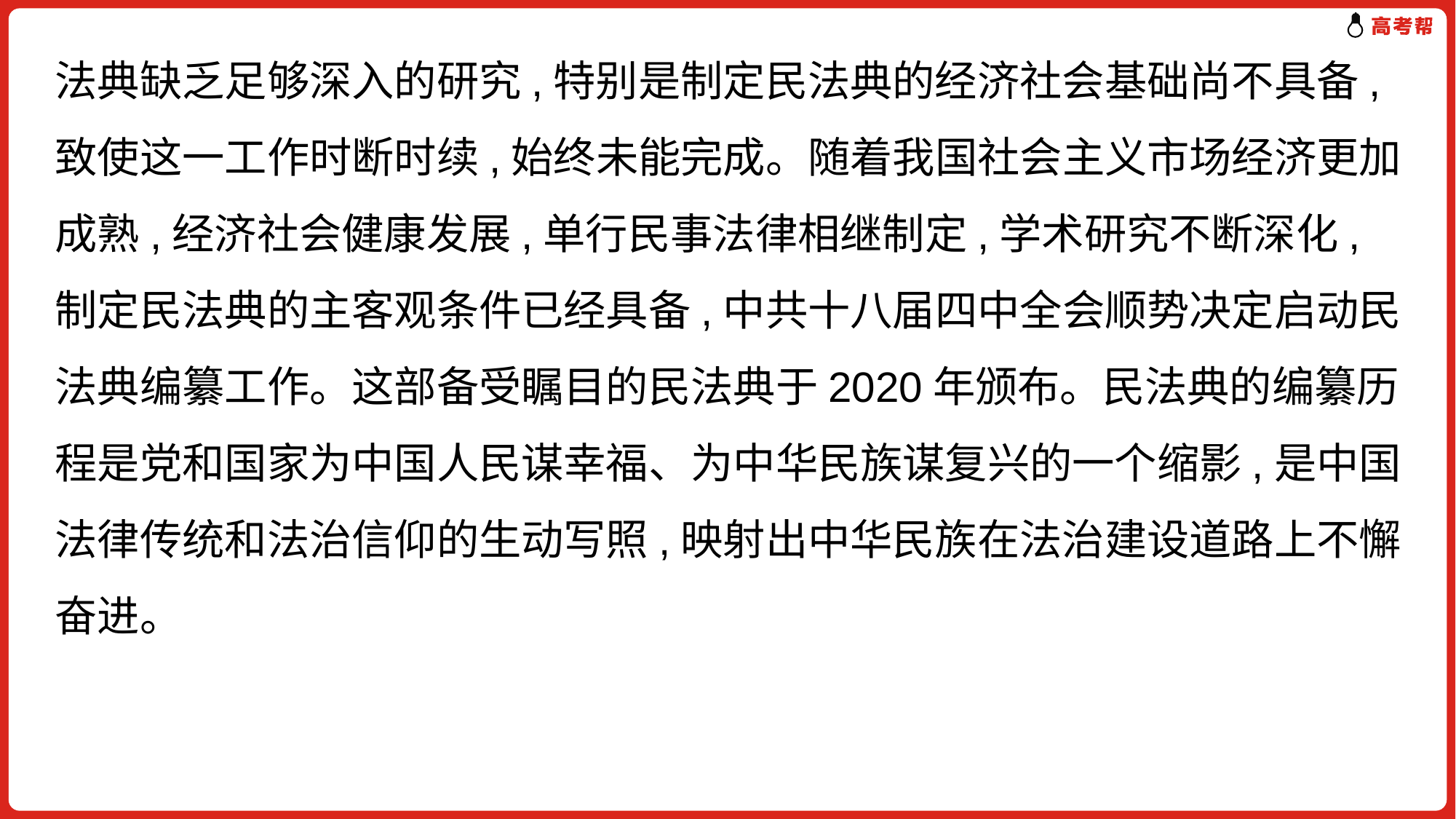

法典缺乏足够深入的研究,特别是制定民法典的经济社会基础尚不具备,致使这一工作时断时续,始终未能完成。随着我国社会主义市场经济更加成熟,经济社会健康发展,单行民事法律相继制定,学术研究不断深化,制定民法典的主客观条件已经具备,中共十八届四中全会顺势决定启动民法典编纂工作。这部备受瞩目的民法典于2020年颁布。民法典的编纂历程是党和国家为中国人民谋幸福、为中华民族谋复兴的一个缩影,是中国法律传统和法治信仰的生动写照,映射出中华民族在法治建设道路上不懈奋进。